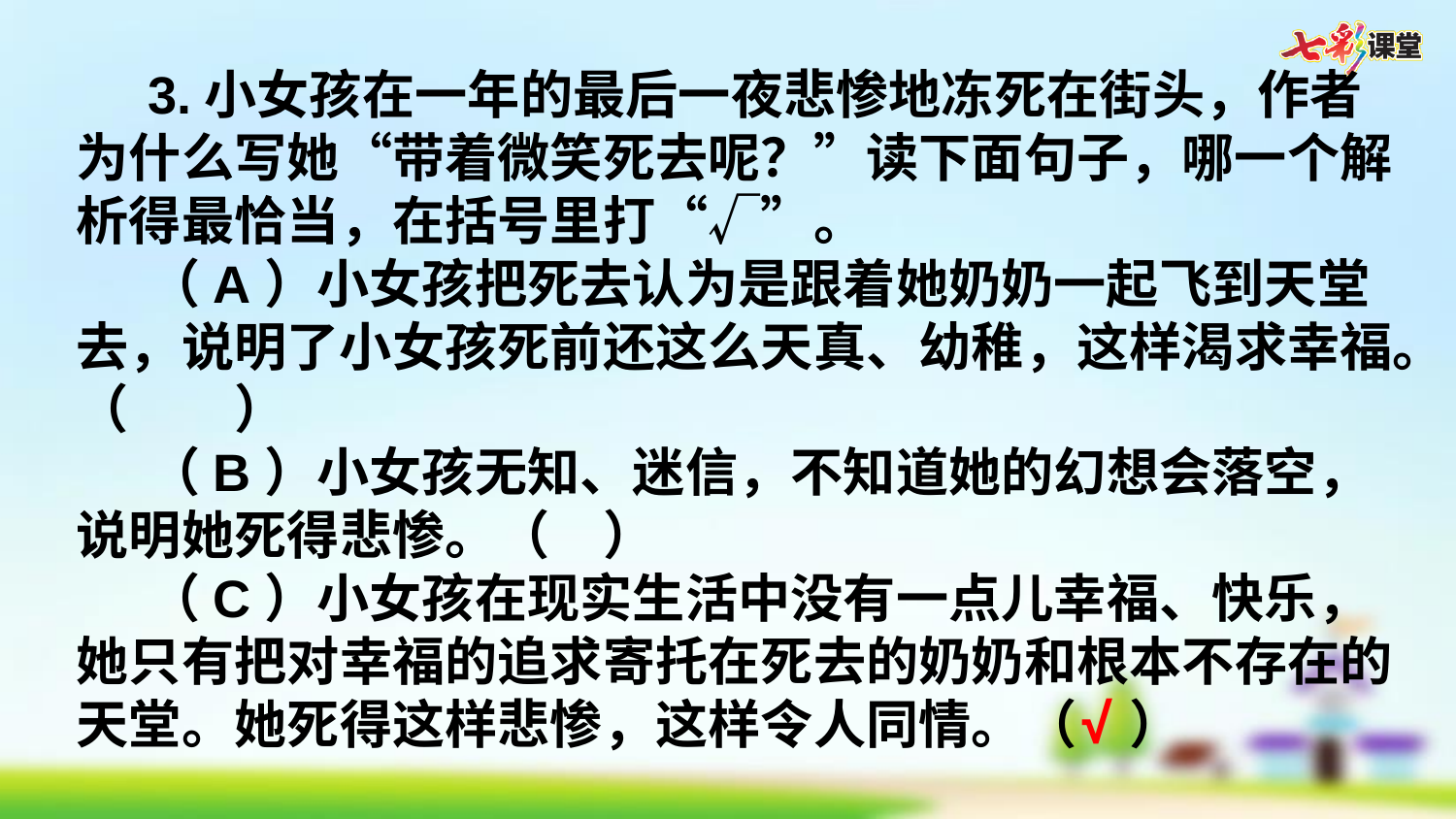

3.小女孩在一年的最后一夜悲惨地冻死在街头，作者为什么写她“带着微笑死去呢？”读下面句子，哪一个解析得最恰当，在括号里打“√”。
（A）小女孩把死去认为是跟着她奶奶一起飞到天堂去，说明了小女孩死前还这么天真、幼稚，这样渴求幸福。（    ）
（B）小女孩无知、迷信，不知道她的幻想会落空，说明她死得悲惨。（  ）
（C）小女孩在现实生活中没有一点儿幸福、快乐，她只有把对幸福的追求寄托在死去的奶奶和根本不存在的天堂。她死得这样悲惨，这样令人同情。（  ）
√